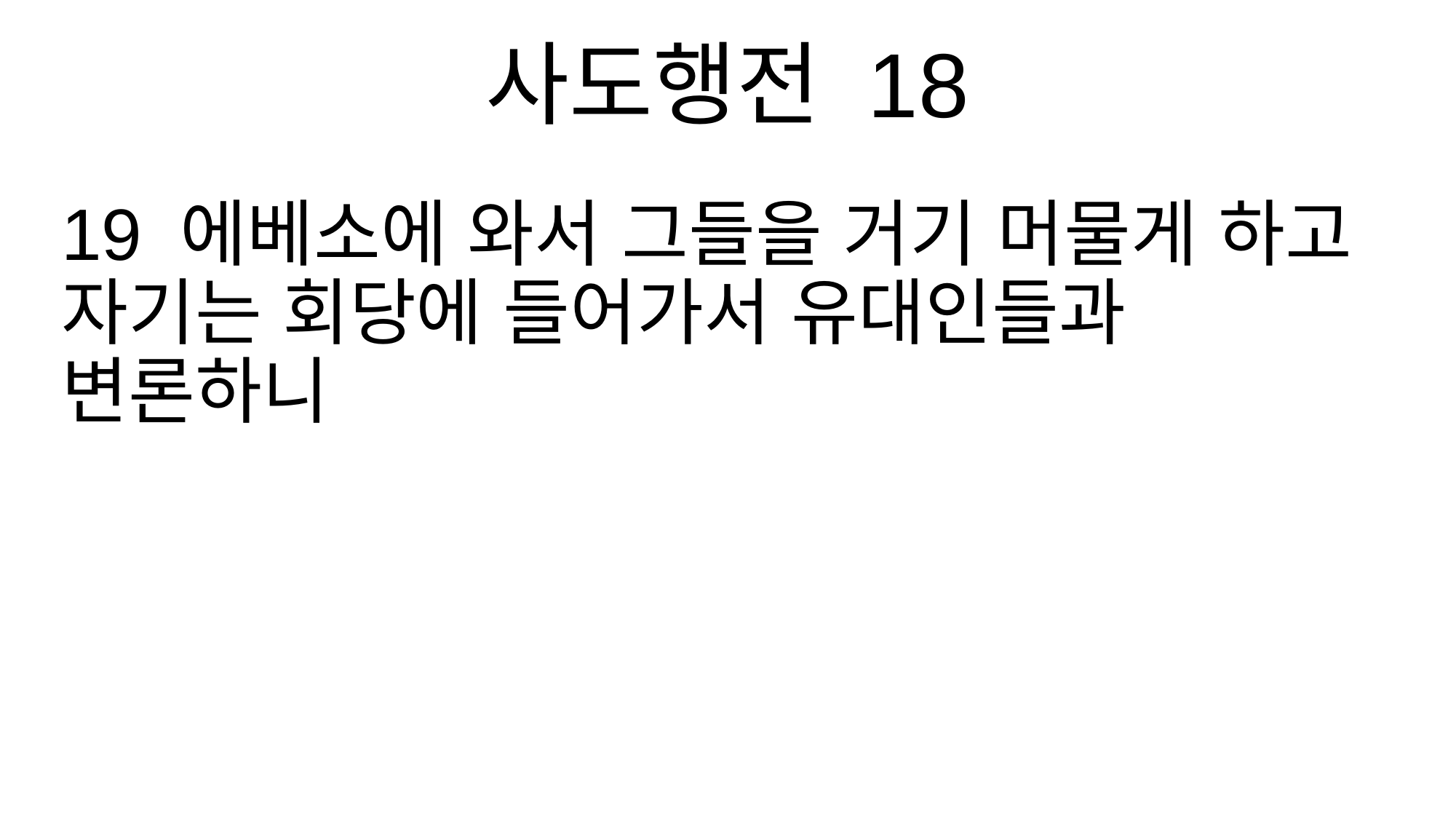

사도행전 18
19 에베소에 와서 그들을 거기 머물게 하고 자기는 회당에 들어가서 유대인들과 변론하니